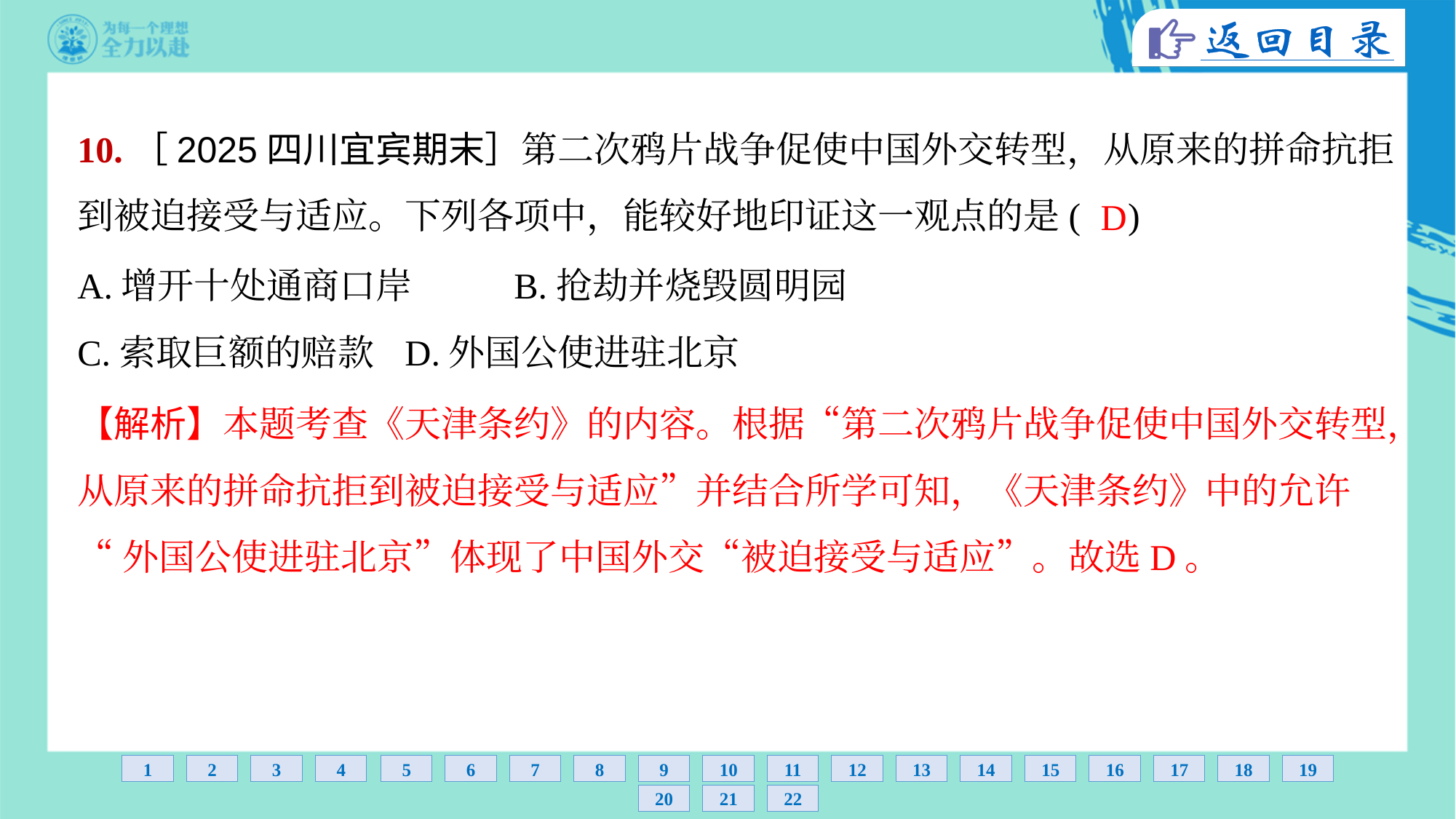

10.［2025四川宜宾期末］第二次鸦片战争促使中国外交转型，从原来的拼命抗拒
到被迫接受与适应。下列各项中，能较好地印证这一观点的是(     )
D
A.增开十处通商口岸	B.抢劫并烧毁圆明园
C.索取巨额的赔款	D.外国公使进驻北京
【解析】本题考查《天津条约》的内容。根据“第二次鸦片战争促使中国外交转型，
从原来的拼命抗拒到被迫接受与适应”并结合所学可知，《天津条约》中的允许
“外国公使进驻北京”体现了中国外交“被迫接受与适应”。故选D。